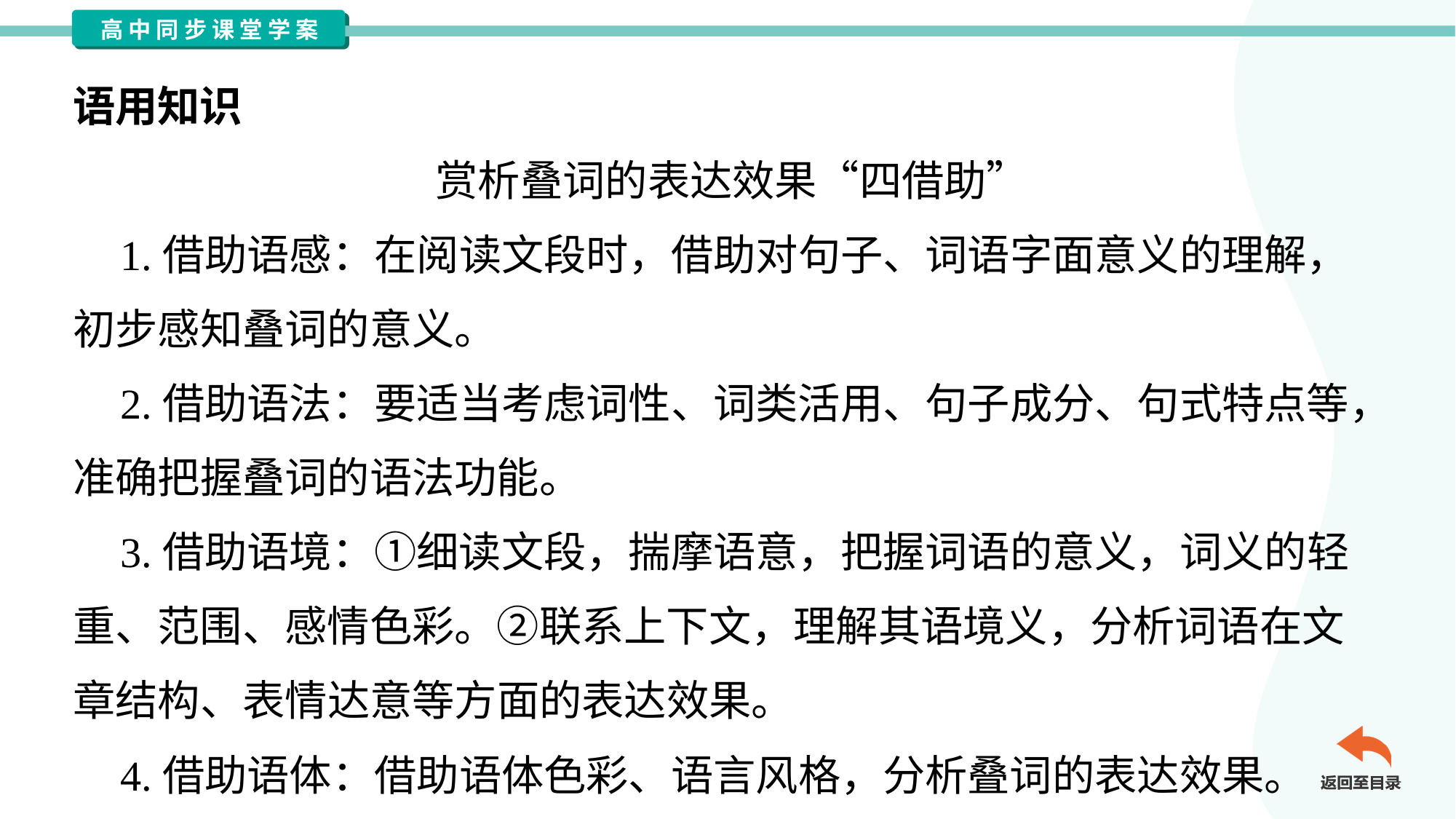

语用知识
赏析叠词的表达效果“四借助”
    1.借助语感：在阅读文段时，借助对句子、词语字面意义的理解，
初步感知叠词的意义。
    2.借助语法：要适当考虑词性、词类活用、句子成分、句式特点等，
准确把握叠词的语法功能。
    3.借助语境：①细读文段，揣摩语意，把握词语的意义，词义的轻
重、范围、感情色彩。②联系上下文，理解其语境义，分析词语在文
章结构、表情达意等方面的表达效果。
    4.借助语体：借助语体色彩、语言风格，分析叠词的表达效果。